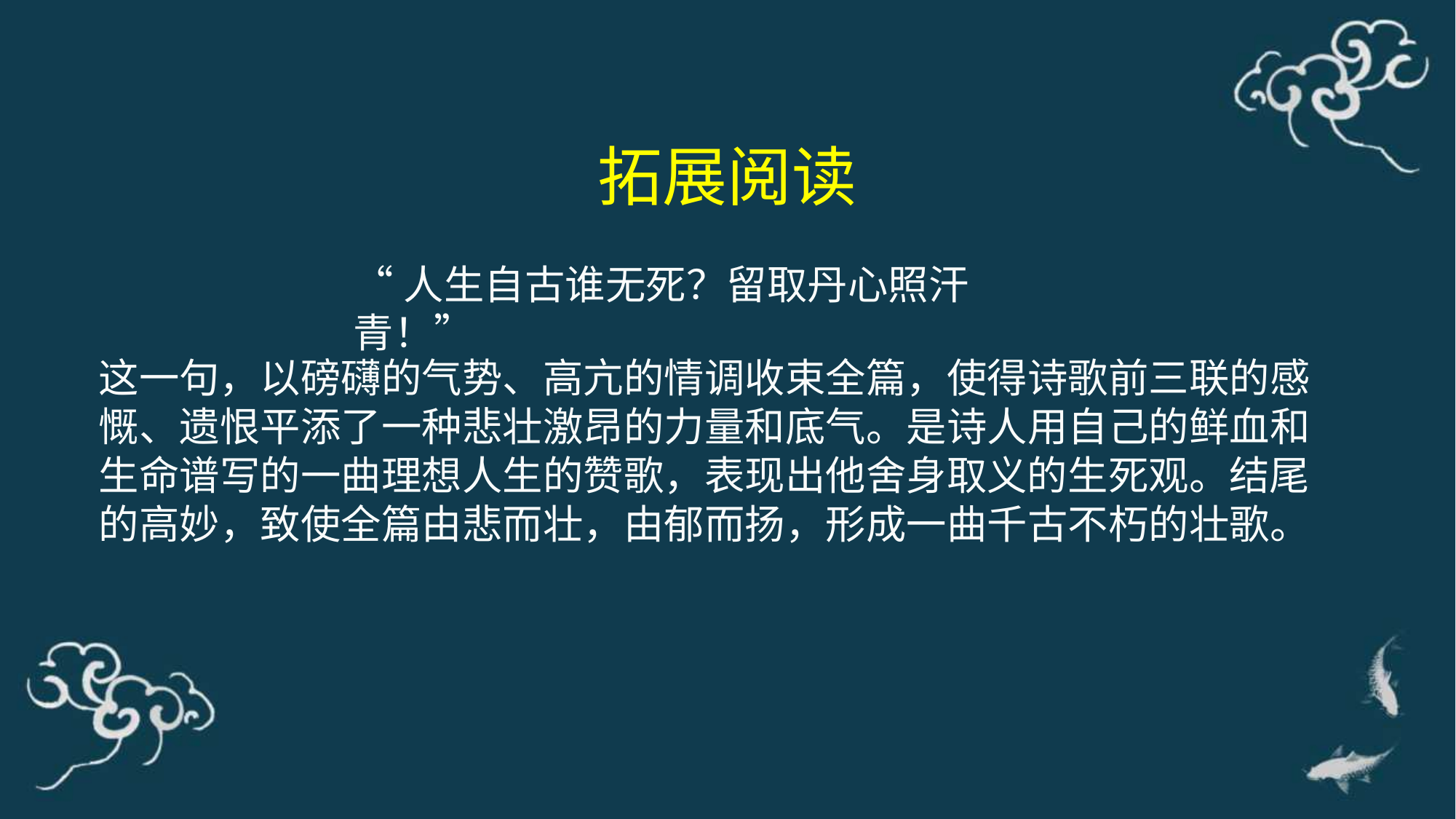

拓展阅读
“人生自古谁无死？留取丹心照汗青！”
这一句，以磅礴的气势、高亢的情调收束全篇，使得诗歌前三联的感慨、遗恨平添了一种悲壮激昂的力量和底气。是诗人用自己的鲜血和生命谱写的一曲理想人生的赞歌，表现出他舍身取义的生死观。结尾的高妙，致使全篇由悲而壮，由郁而扬，形成一曲千古不朽的壮歌。